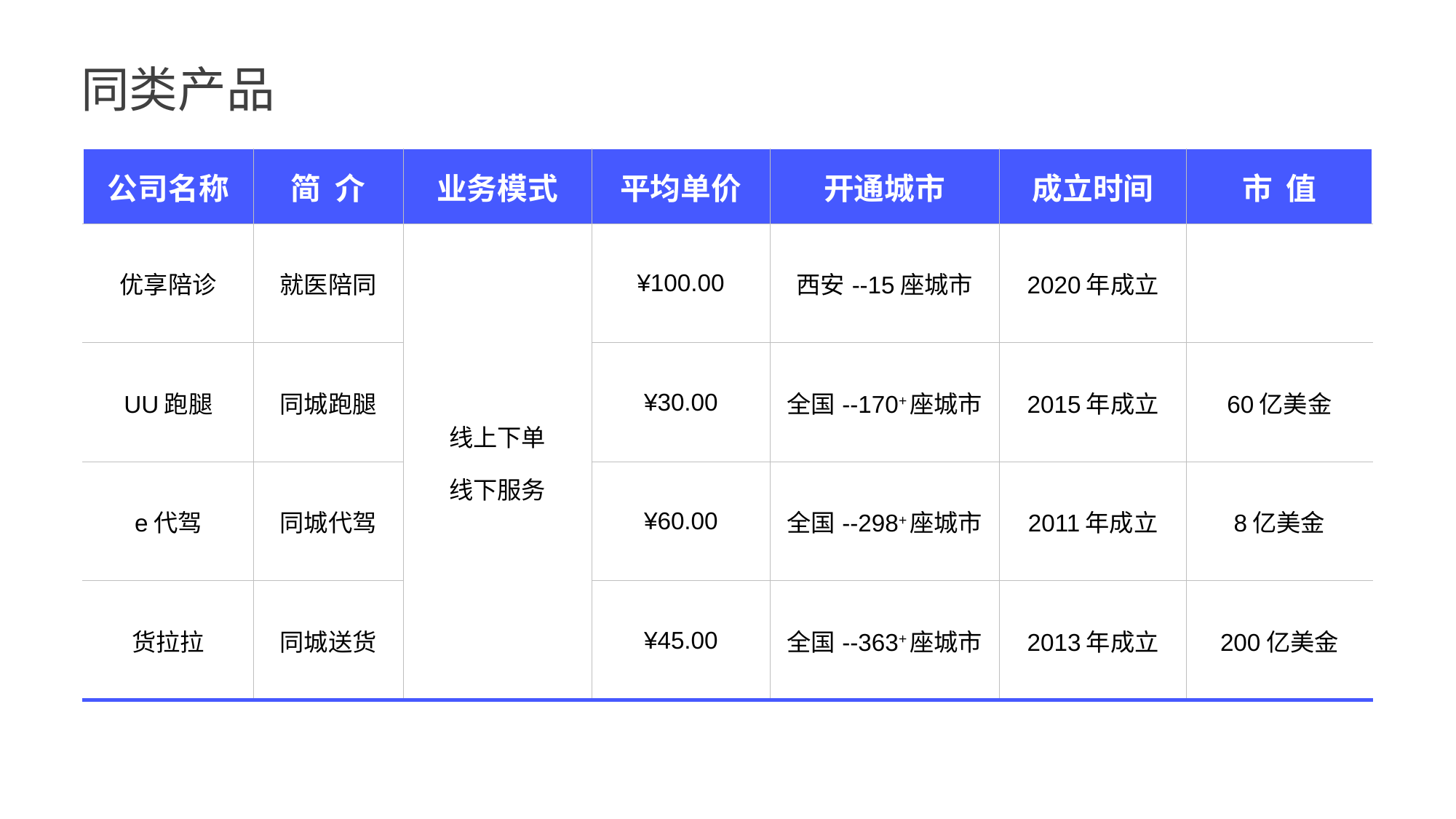

同类产品
| 公司名称 | 简 介 | 业务模式 | 平均单价 | 开通城市 | 成立时间 | 市 值 |
| --- | --- | --- | --- | --- | --- | --- |
| 优享陪诊 | 就医陪同 | 线上下单 线下服务 | ¥100.00 | 西安--15座城市 | 2020年成立 |  |
| UU跑腿 | 同城跑腿 | 线上下单线下服务 | ¥30.00 | 全国--170+座城市 | 2015年成立 | 60亿美金 |
| e代驾 | 同城代驾 | 线上下单线下服务 | ¥60.00 | 全国--298+座城市 | 2011年成立 | 8亿美金 |
| 货拉拉 | 同城送货 | 线上下单线下服务 | ¥45.00 | 全国--363+座城市 | 2013年成立 | 200亿美金 |